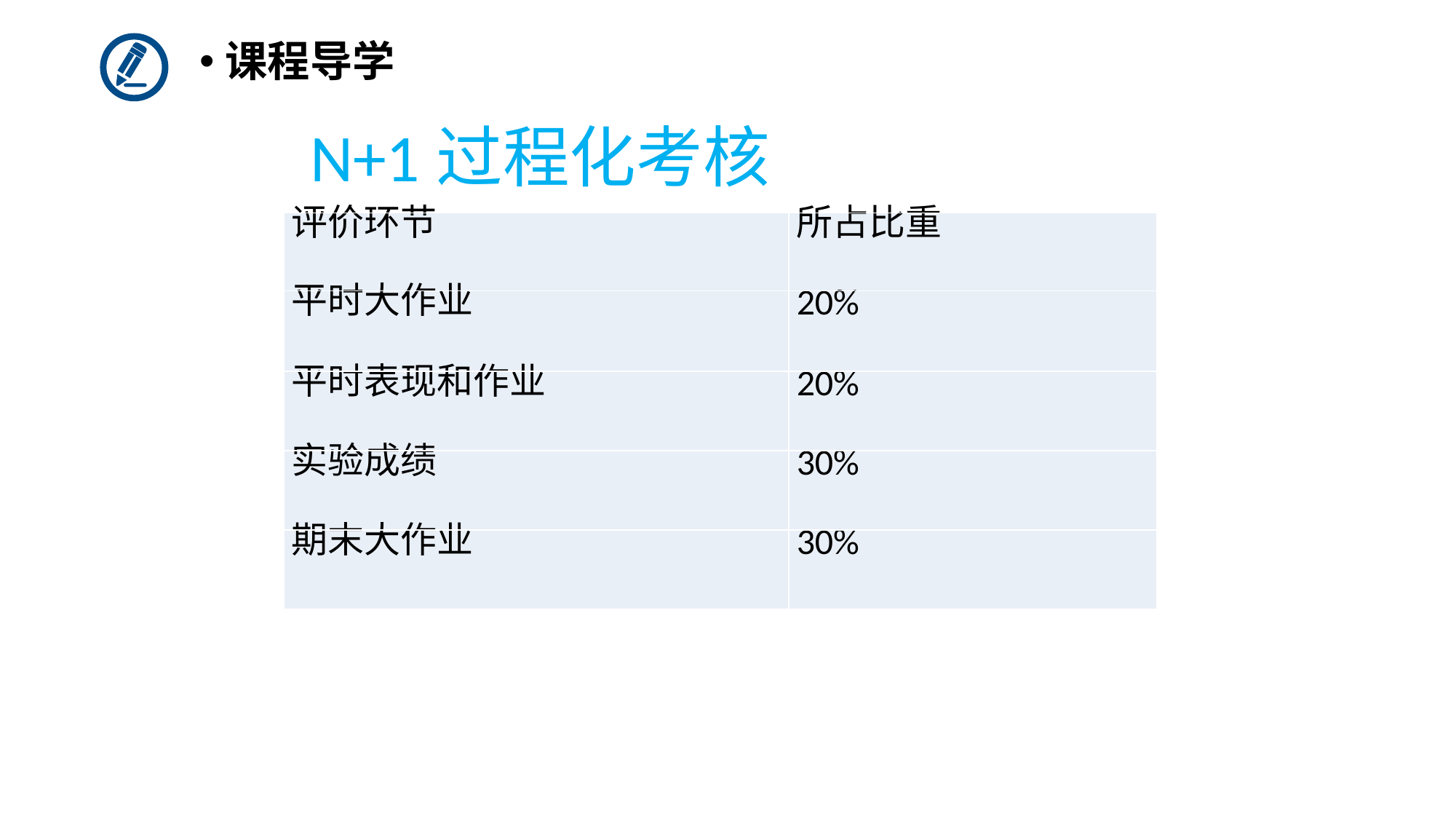

课程导学
# N+1过程化考核
| 评价环节 | 所占比重 |
| --- | --- |
| 平时大作业 | 20% |
| 平时表现和作业 | 20% |
| 实验成绩 | 30% |
| 期末大作业 | 30% |